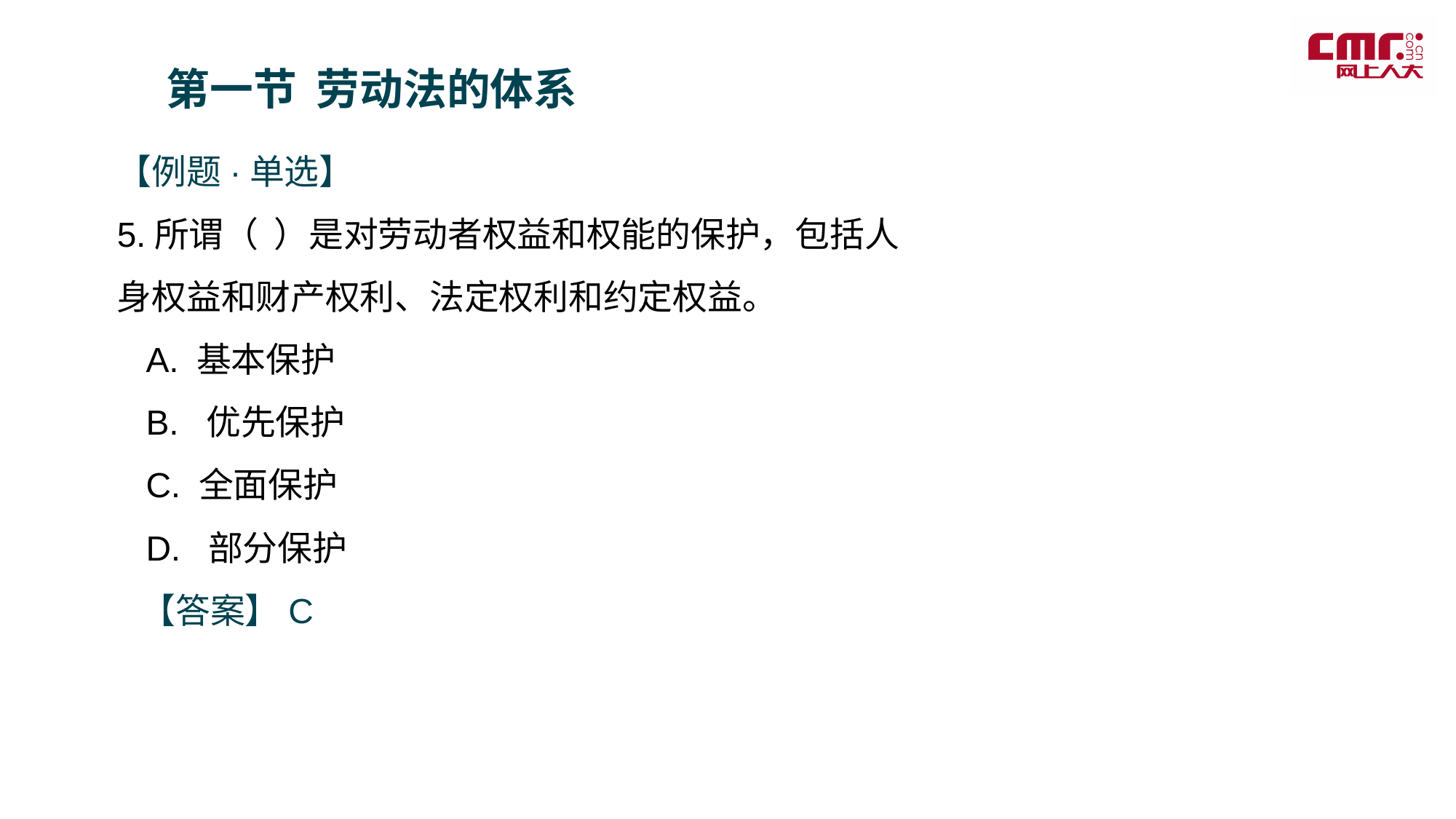

第一节  劳动法的体系
【例题·单选】
5.所谓（  ）是对劳动者权益和权能的保护，包括人身权益和财产权利、法定权利和约定权益。
   A. 基本保护
   B.  优先保护
   C. 全面保护
   D.  部分保护
  【答案】C